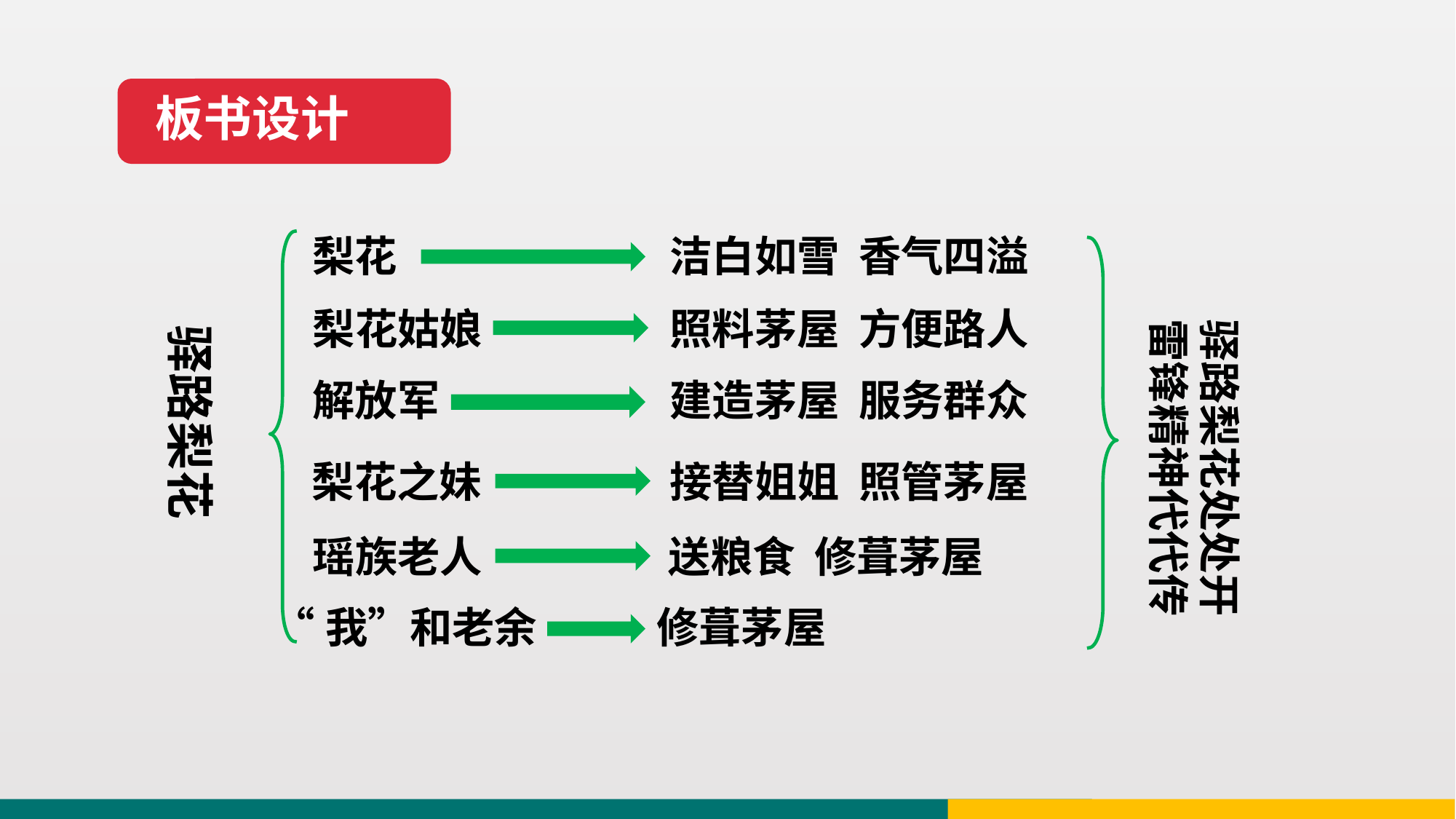

板书设计
梨花
洁白如雪  香气四溢

梨花姑娘
照料茅屋  方便路人
驿路梨花处处开
雷锋精神代代传
驿路梨花

解放军
建造茅屋  服务群众

梨花之妹
接替姐姐  照管茅屋

瑶族老人
送粮食  修葺茅屋

“我”和老余
修葺茅屋